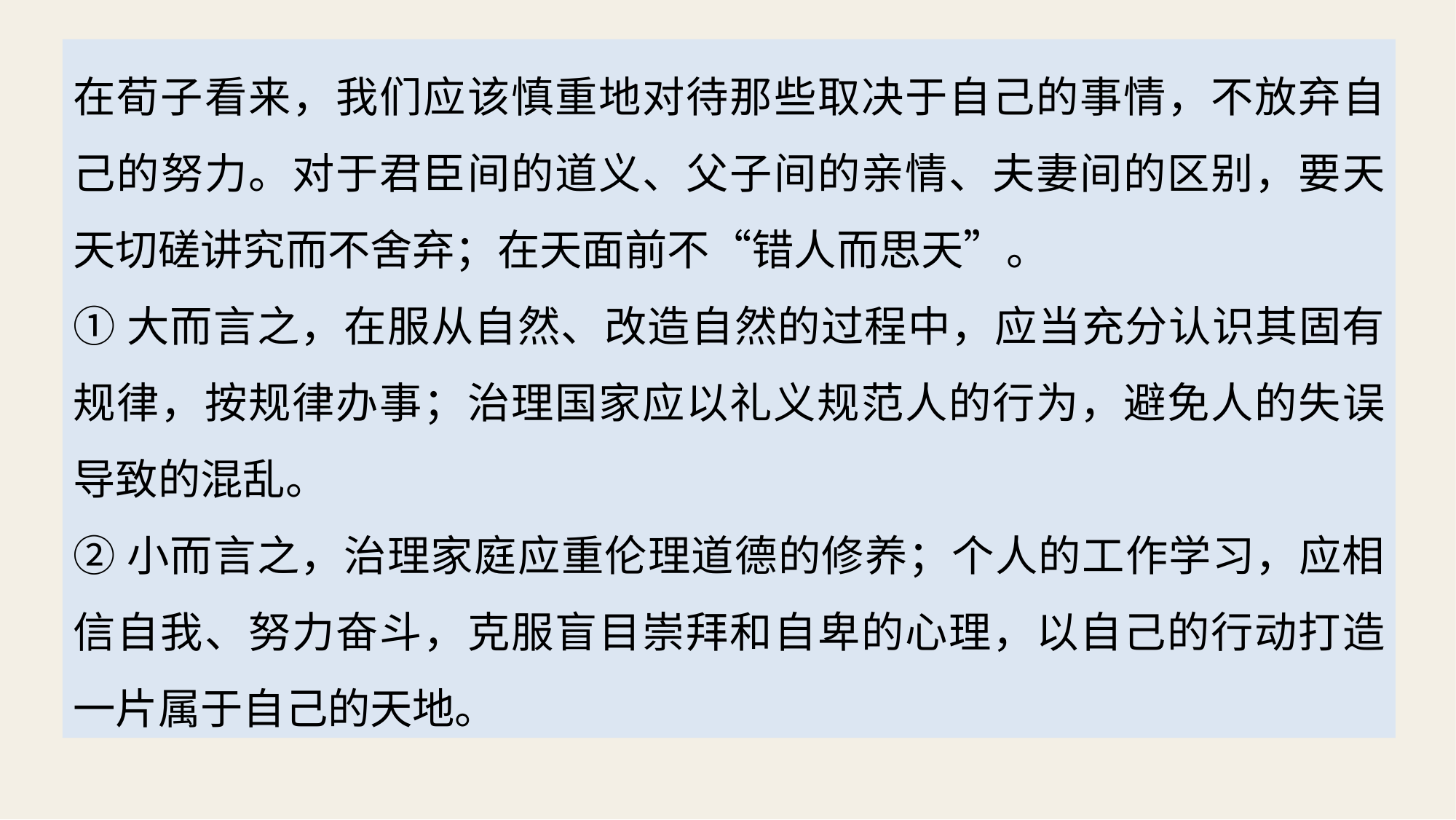

在荀子看来，我们应该慎重地对待那些取决于自己的事情，不放弃自己的努力。对于君臣间的道义、父子间的亲情、夫妻间的区别，要天天切磋讲究而不舍弃；在天面前不“错人而思天”。
①大而言之，在服从自然、改造自然的过程中，应当充分认识其固有规律，按规律办事；治理国家应以礼义规范人的行为，避免人的失误导致的混乱。
②小而言之，治理家庭应重伦理道德的修养；个人的工作学习，应相信自我、努力奋斗，克服盲目崇拜和自卑的心理，以自己的行动打造一片属于自己的天地。